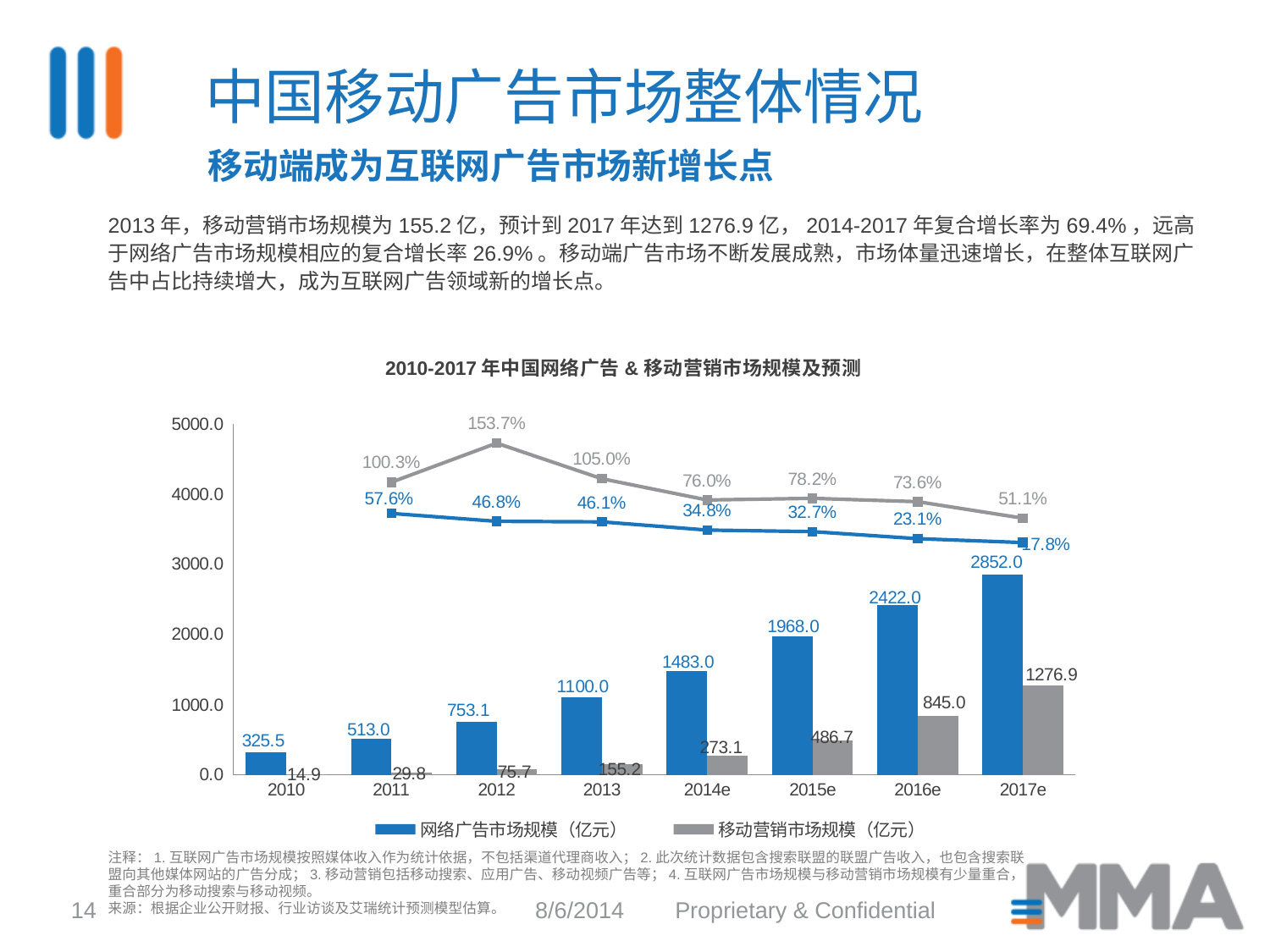

中国移动广告市场整体情况
移动端成为互联网广告市场新增长点
2013年，移动营销市场规模为155.2亿，预计到2017年达到1276.9亿，2014-2017年复合增长率为69.4%，远高于网络广告市场规模相应的复合增长率26.9%。移动端广告市场不断发展成熟，市场体量迅速增长，在整体互联网广告中占比持续增大，成为互联网广告领域新的增长点。

### Chart: 2010-2017年中国网络广告&移动营销市场规模及预测

| Category | 网络广告市场规模（亿元） | 移动营销市场规模（亿元） | 网络广告增长率（%） | 移动营销增长率（%） |
|---|---|---|---|---|
| 2010 | 325.4731214218202 | 14.9 | None | None |
| 2011 | 512.9835791334144 | 29.84288888888889 | 0.5761165680670035 | 1.0028784489187172 |
| 2012 | 753.1320478751227 | 75.7 | 0.4681406550037961 | 1.5366176941463814 |
| 2013 | 1099.9791389657748 | 155.20720910402363 | 0.4605395455806749 | 1.0502933831443015 |
| 2014e | 1483.030881967474 | 273.1 | 0.34823546141234374 | 0.7595832150873982 |
| 2015e | 1968.0161703044707 | 486.6922 | 0.3270230540941854 | 0.7821025265470523 |
| 2016e | 2422.022980446409 | 844.97369 | 0.23069262183536776 | 0.7361562194750604 |
| 2017e | 2852.024925894871 | 1276.8595450399998 | 0.17753834250127865 | 0.5111234351450633 |
注释：1.互联网广告市场规模按照媒体收入作为统计依据，不包括渠道代理商收入；2.此次统计数据包含搜索联盟的联盟广告收入，也包含搜索联盟向其他媒体网站的广告分成；3.移动营销包括移动搜索、应用广告、移动视频广告等；4.互联网广告市场规模与移动营销市场规模有少量重合，重合部分为移动搜索与移动视频。
来源：根据企业公开财报、行业访谈及艾瑞统计预测模型估算。

14
8/6/2014
Proprietary & Confidential